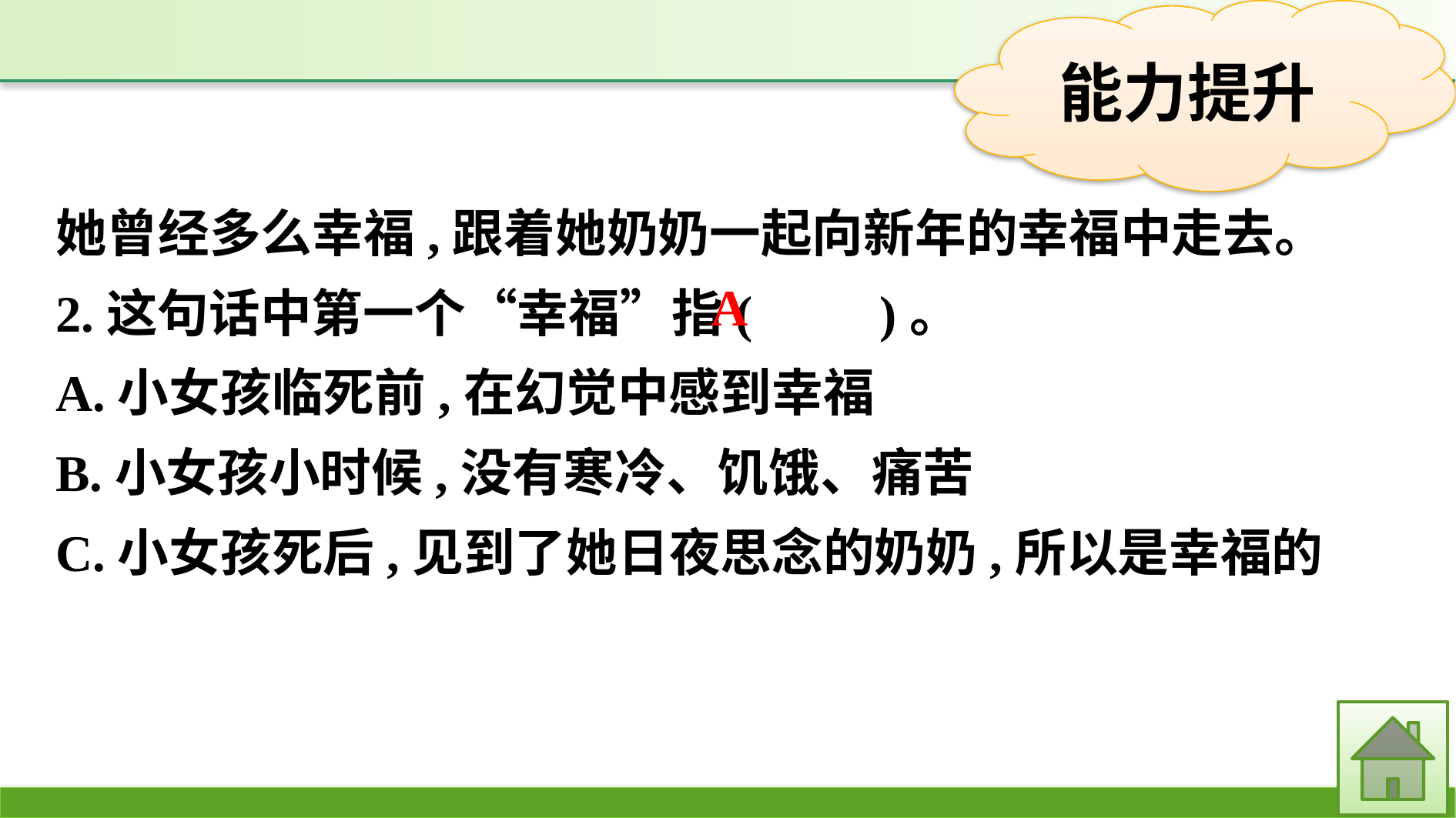

她曾经多么幸福,跟着她奶奶一起向新年的幸福中走去。
2.这句话中第一个“幸福”指(　　)。
A.小女孩临死前,在幻觉中感到幸福
B.小女孩小时候,没有寒冷、饥饿、痛苦
C.小女孩死后,见到了她日夜思念的奶奶,所以是幸福的
A